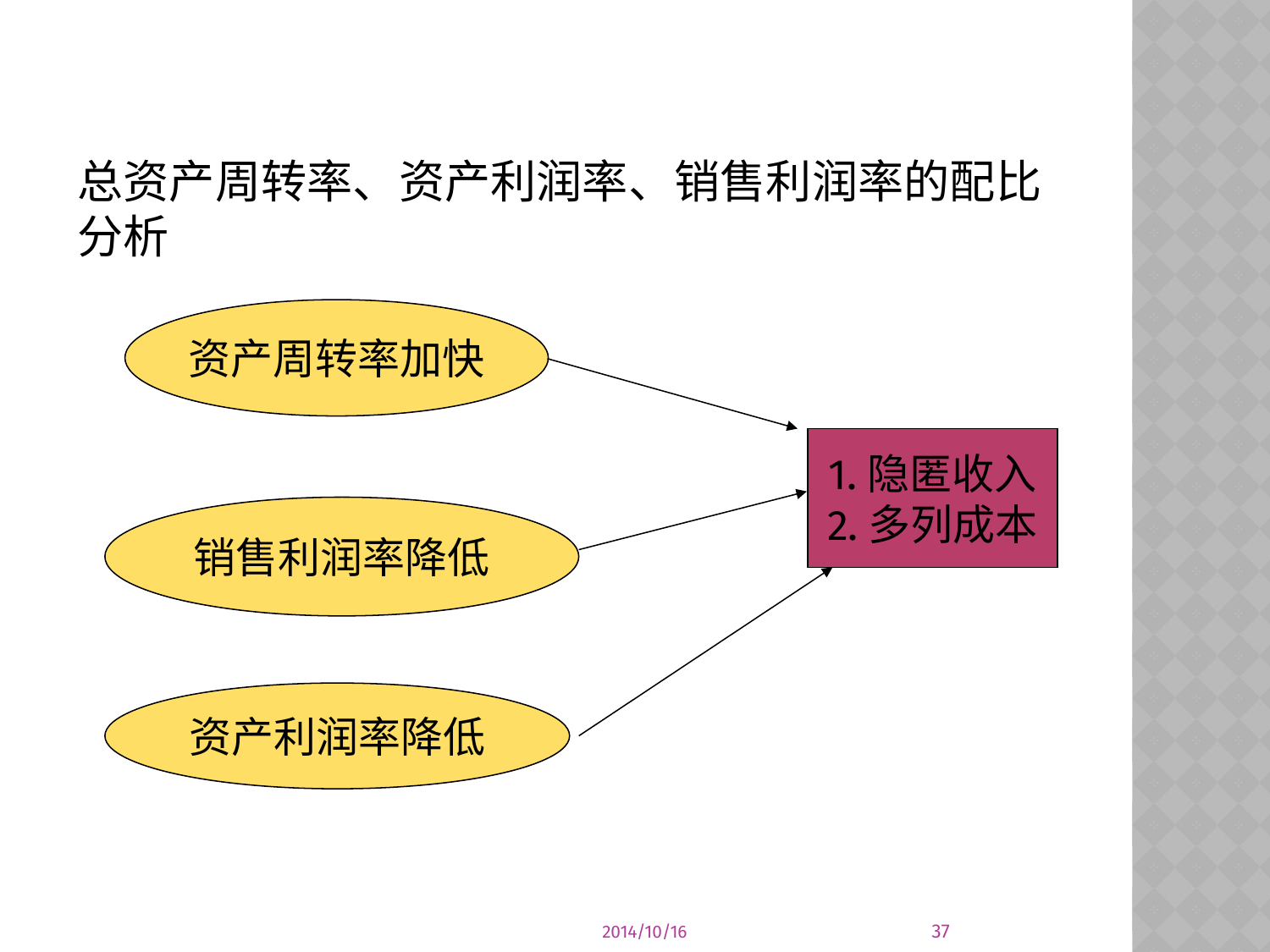

总资产周转率、资产利润率、销售利润率的配比分析
资产周转率加快

1.隐匿收入
2.多列成本

销售利润率降低

资产利润率降低
37
2014/10/16